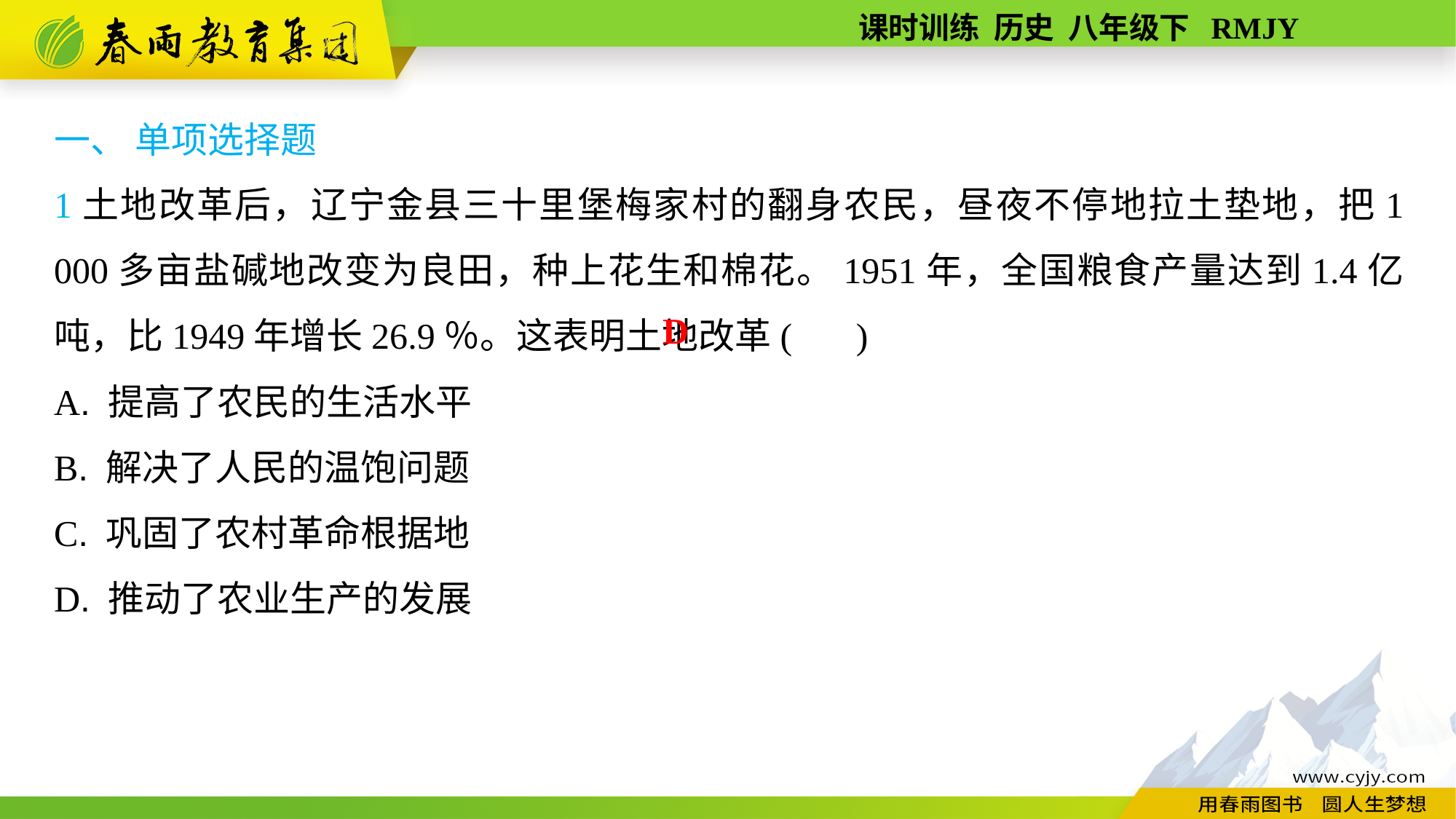

一、 单项选择题
1土地改革后，辽宁金县三十里堡梅家村的翻身农民，昼夜不停地拉土垫地，把1 000多亩盐碱地改变为良田，种上花生和棉花。1951年，全国粮食产量达到1.4亿吨，比1949年增长26.9％。这表明土地改革(       )
A. 提高了农民的生活水平
B. 解决了人民的温饱问题
C. 巩固了农村革命根据地
D. 推动了农业生产的发展
D